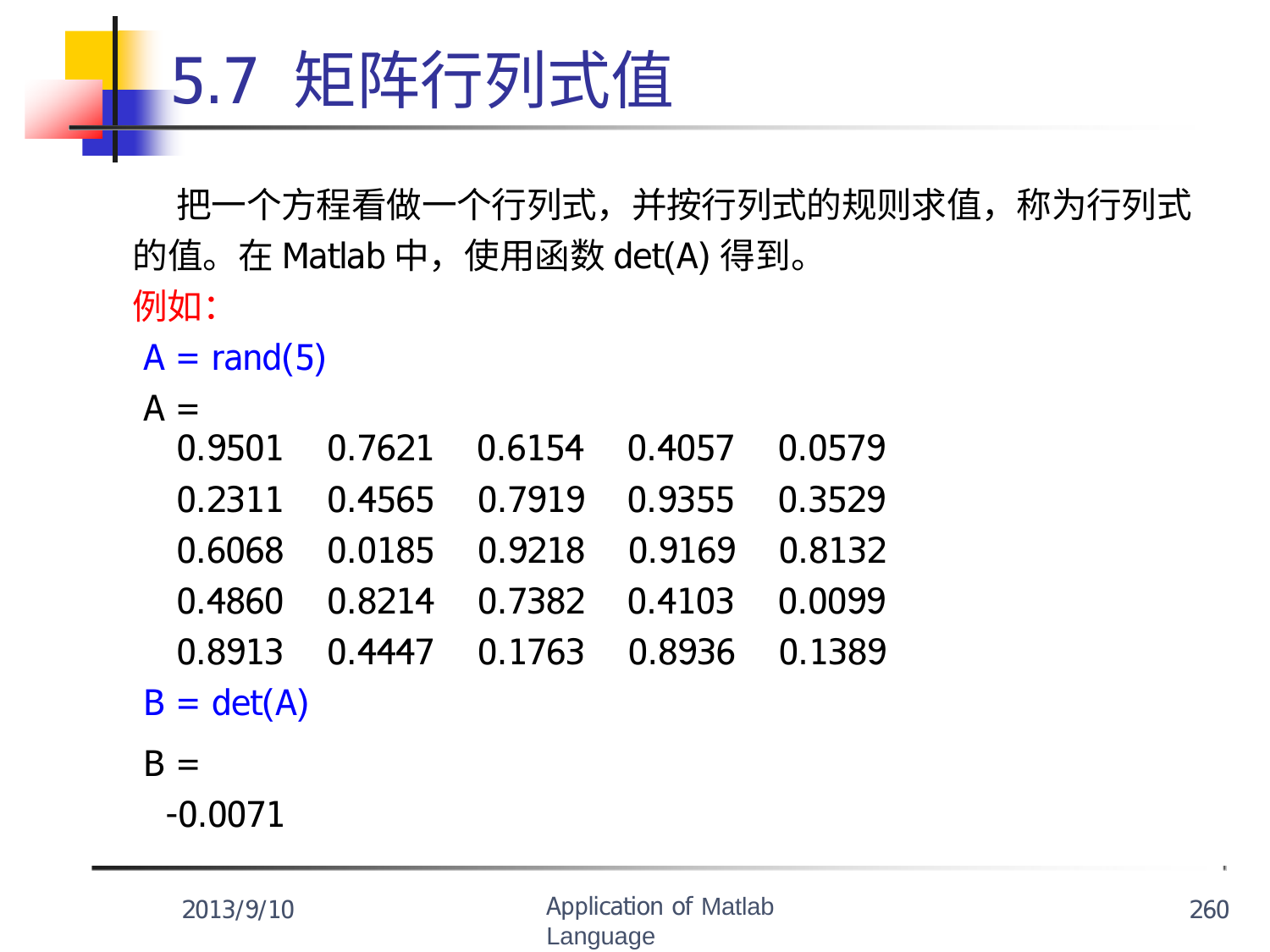

# 5.7 矩阵行列式值
把一个方程看做一个行列式，并按行列式的规则求值，称为行列式
的值。在Matlab中，使用函数det(A)得到。
例如：
A = rand(5)
A =
| 0.9501 | 0.7621 | 0.6154 | 0.4057 | 0.0579 |
| --- | --- | --- | --- | --- |
| 0.2311 | 0.4565 | 0.7919 | 0.9355 | 0.3529 |
| 0.6068 | 0.0185 | 0.9218 | 0.9169 | 0.8132 |
| 0.4860 | 0.8214 | 0.7382 | 0.4103 | 0.0099 |
| 0.8913 | 0.4447 | 0.1763 | 0.8936 | 0.1389 |
| B = det(A) |  |  |  |  |
B =
-0.0071
Application of Matlab Language
2013/9/10
260